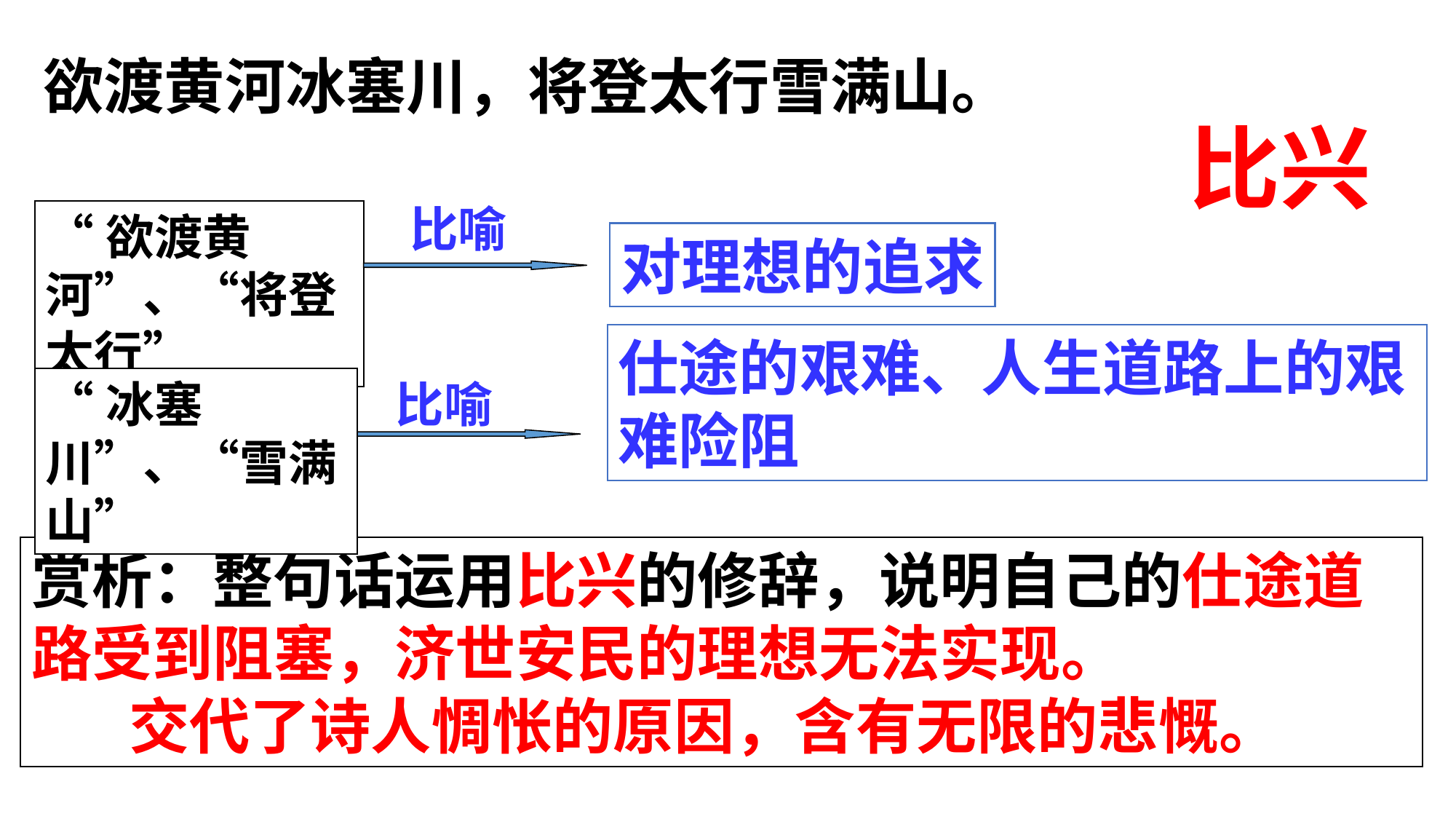

欲渡黄河冰塞川，将登太行雪满山。
比兴
比喻
“欲渡黄河”、“将登太行”
对理想的追求

仕途的艰难、人生道路上的艰难险阻
“冰塞川”、“雪满山”
比喻

赏析：整句话运用比兴的修辞，说明自己的仕途道路受到阻塞，济世安民的理想无法实现。
      交代了诗人惆怅的原因，含有无限的悲慨。